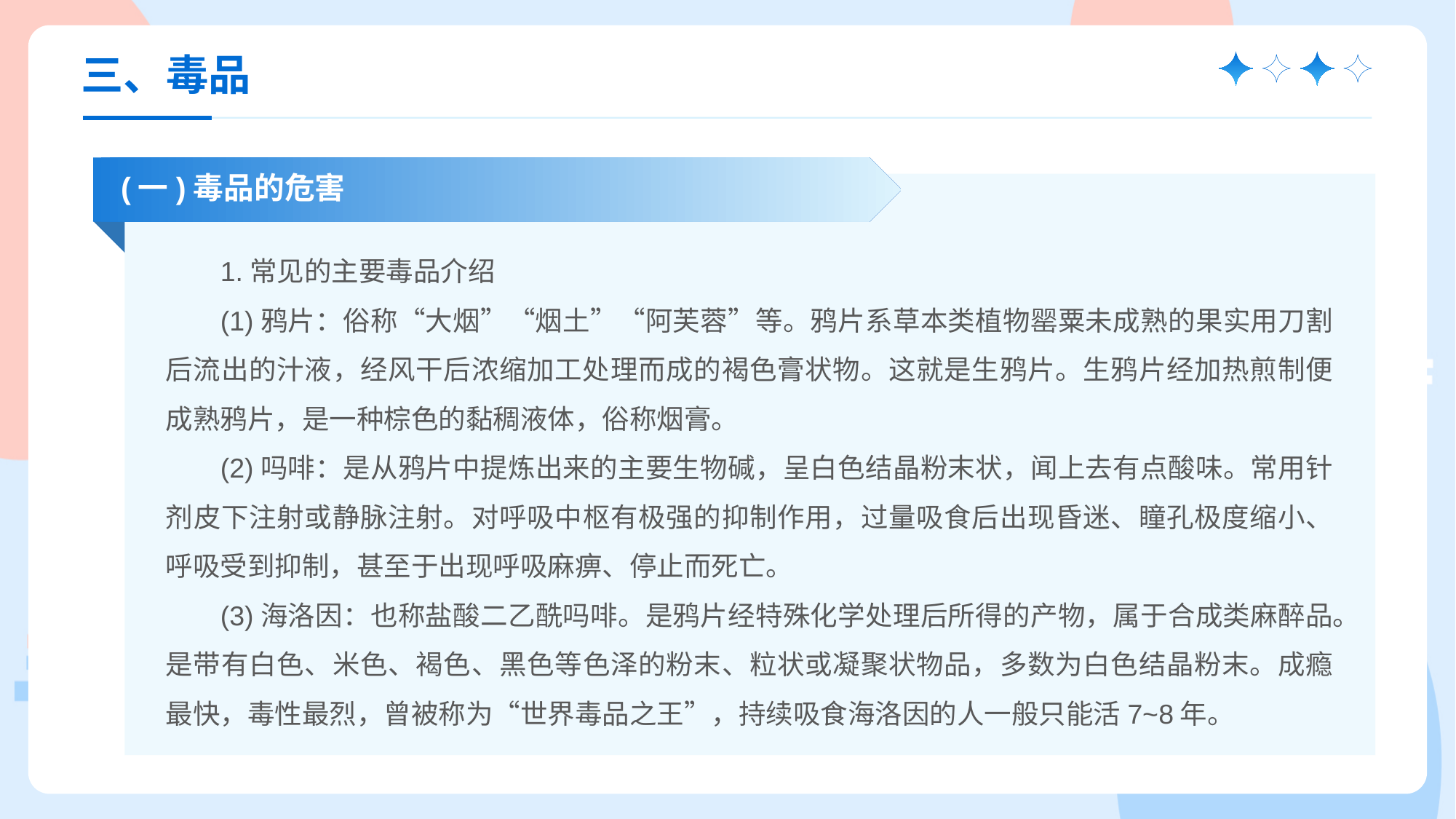

三、毒品
(一)毒品的危害

1.常见的主要毒品介绍
(1)鸦片：俗称“大烟”“烟土”“阿芙蓉”等。鸦片系草本类植物罂粟未成熟的果实用刀割后流出的汁液，经风干后浓缩加工处理而成的褐色膏状物。这就是生鸦片。生鸦片经加热煎制便成熟鸦片，是一种棕色的黏稠液体，俗称烟膏。
(2)吗啡：是从鸦片中提炼出来的主要生物碱，呈白色结晶粉末状，闻上去有点酸味。常用针剂皮下注射或静脉注射。对呼吸中枢有极强的抑制作用，过量吸食后出现昏迷、瞳孔极度缩小、呼吸受到抑制，甚至于出现呼吸麻痹、停止而死亡。
(3)海洛因：也称盐酸二乙酰吗啡。是鸦片经特殊化学处理后所得的产物，属于合成类麻醉品。是带有白色、米色、褐色、黑色等色泽的粉末、粒状或凝聚状物品，多数为白色结晶粉末。成瘾最快，毒性最烈，曾被称为“世界毒品之王”，持续吸食海洛因的人一般只能活7~8年。